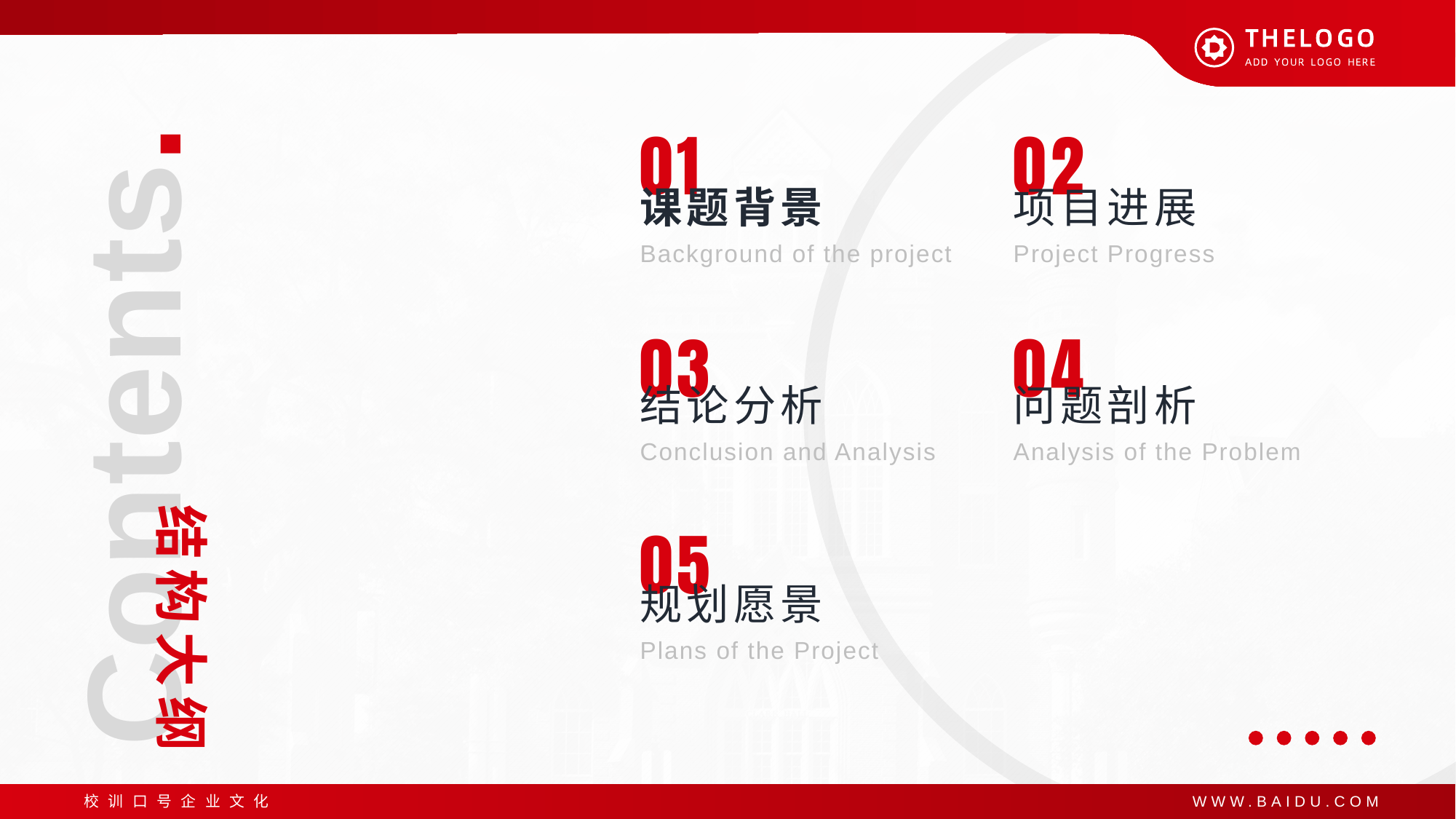

01
02
课题背景

项目进展
Background of the project

Project Progress

03
04
结论分析
问题剖析
Conclusion and Analysis

Analysis of the Problem

05
规划愿景
Plans of the Project